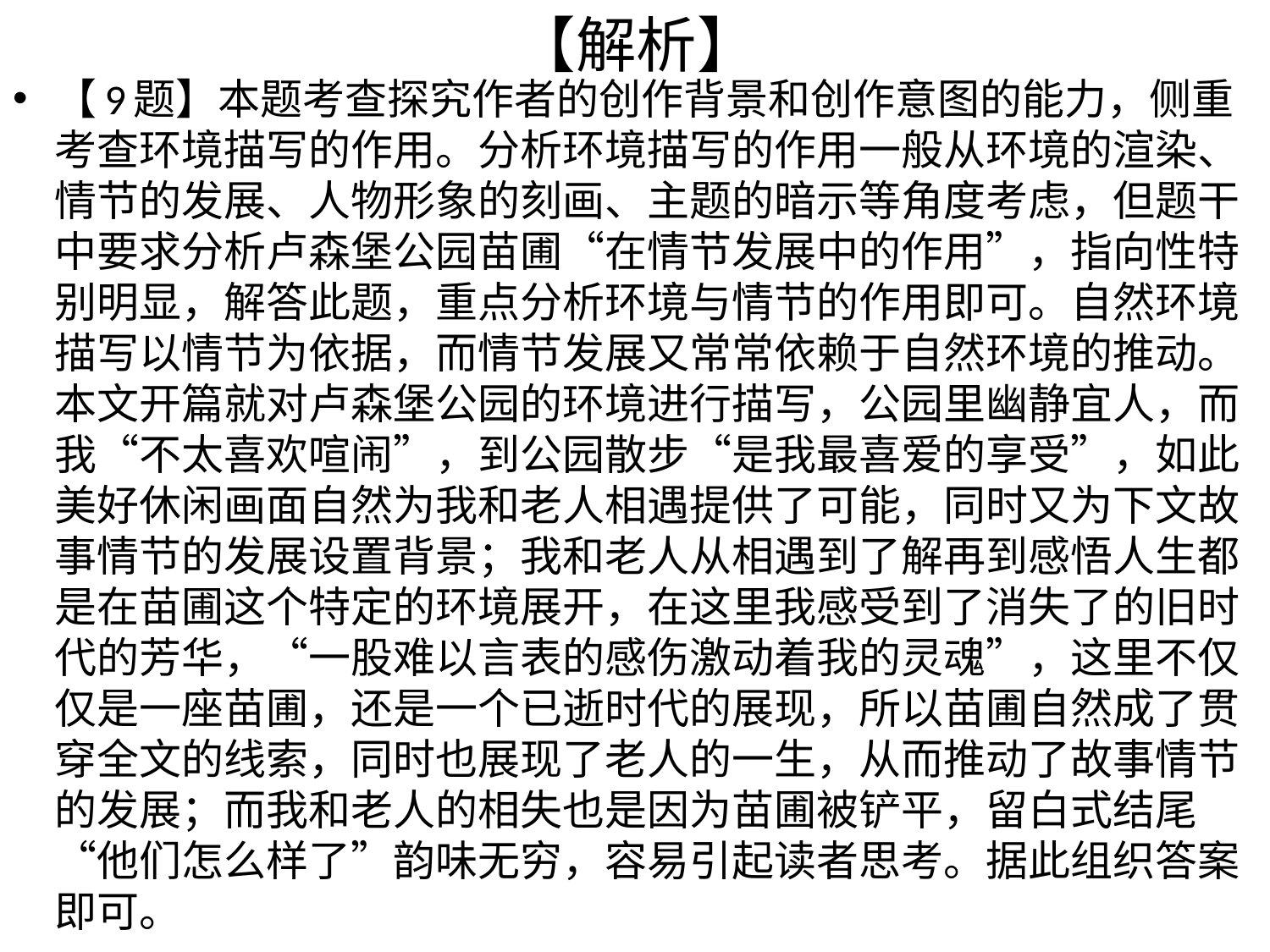

# 【解析】
【9题】本题考查探究作者的创作背景和创作意图的能力，侧重考查环境描写的作用。分析环境描写的作用一般从环境的渲染、情节的发展、人物形象的刻画、主题的暗示等角度考虑，但题干中要求分析卢森堡公园苗圃“在情节发展中的作用”，指向性特别明显，解答此题，重点分析环境与情节的作用即可。自然环境描写以情节为依据，而情节发展又常常依赖于自然环境的推动。本文开篇就对卢森堡公园的环境进行描写，公园里幽静宜人，而我“不太喜欢喧闹”，到公园散步“是我最喜爱的享受”，如此美好休闲画面自然为我和老人相遇提供了可能，同时又为下文故事情节的发展设置背景；我和老人从相遇到了解再到感悟人生都是在苗圃这个特定的环境展开，在这里我感受到了消失了的旧时代的芳华，“一股难以言表的感伤激动着我的灵魂”，这里不仅仅是一座苗圃，还是一个已逝时代的展现，所以苗圃自然成了贯穿全文的线索，同时也展现了老人的一生，从而推动了故事情节的发展；而我和老人的相失也是因为苗圃被铲平，留白式结尾“他们怎么样了”韵味无穷，容易引起读者思考。据此组织答案即可。